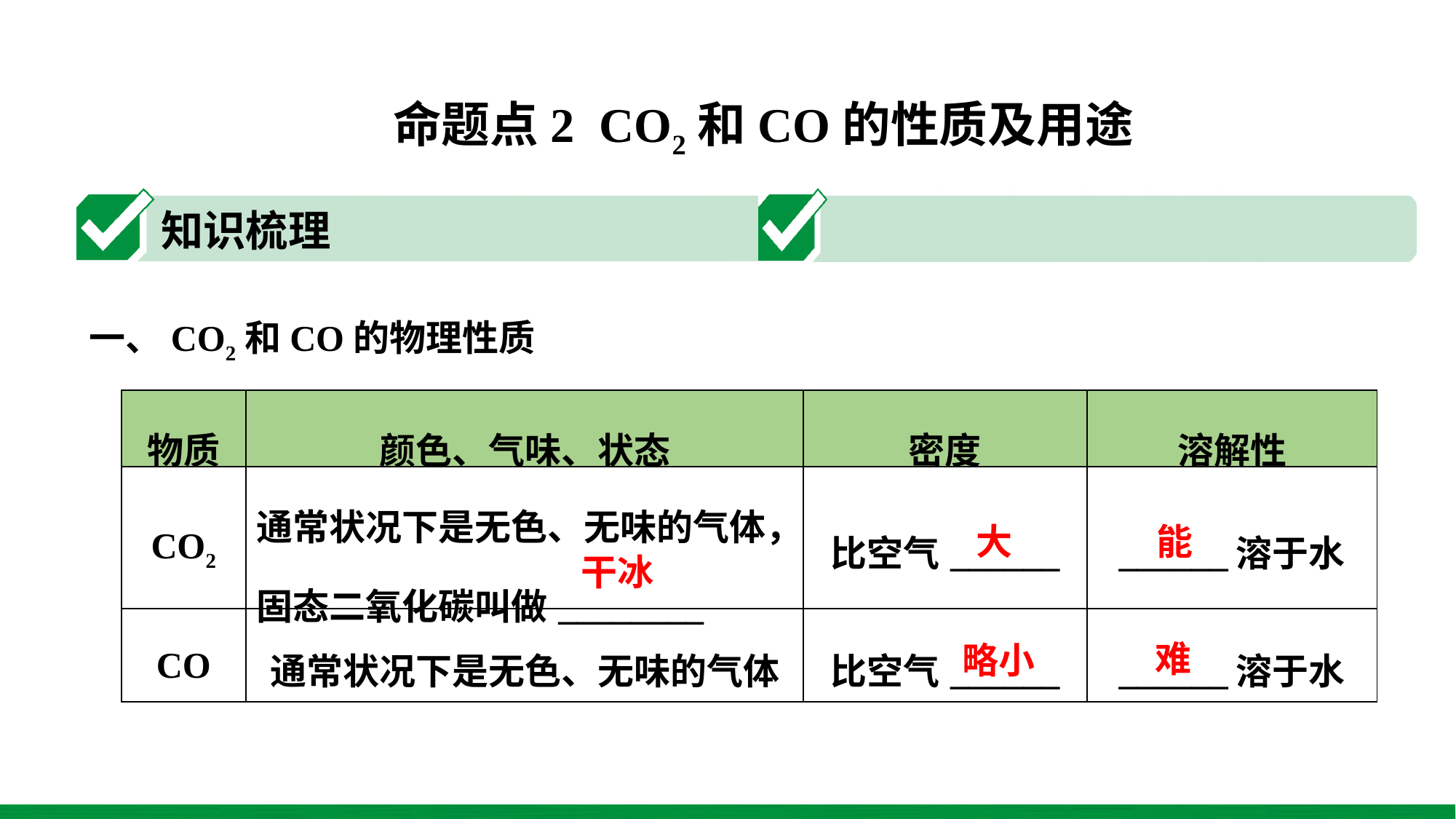

一、CO2和CO的物理性质
| 物质 | 颜色、气味、状态 | 密度 | 溶解性 |
| --- | --- | --- | --- |
| CO2 | 通常状况下是无色、无味的气体，固态二氧化碳叫做\_\_\_\_\_\_\_\_ | 比空气\_\_\_\_\_\_ | \_\_\_\_\_\_溶于水 |
| CO | 通常状况下是无色、无味的气体 | 比空气\_\_\_\_\_\_ | \_\_\_\_\_\_溶于水 |
大
能
干冰
难
略小